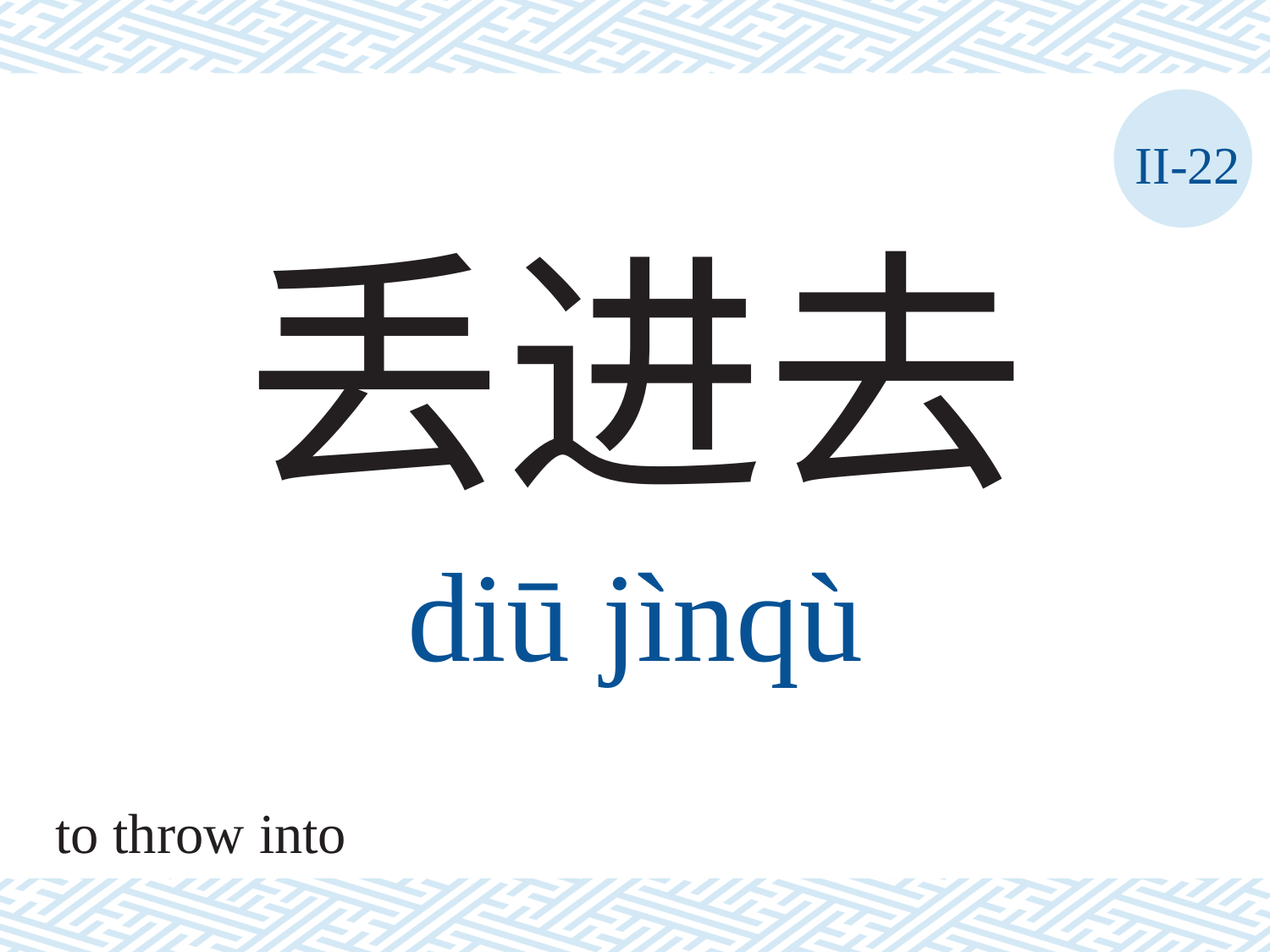

II-22
丢进去
diū	jìnqù
to throw into